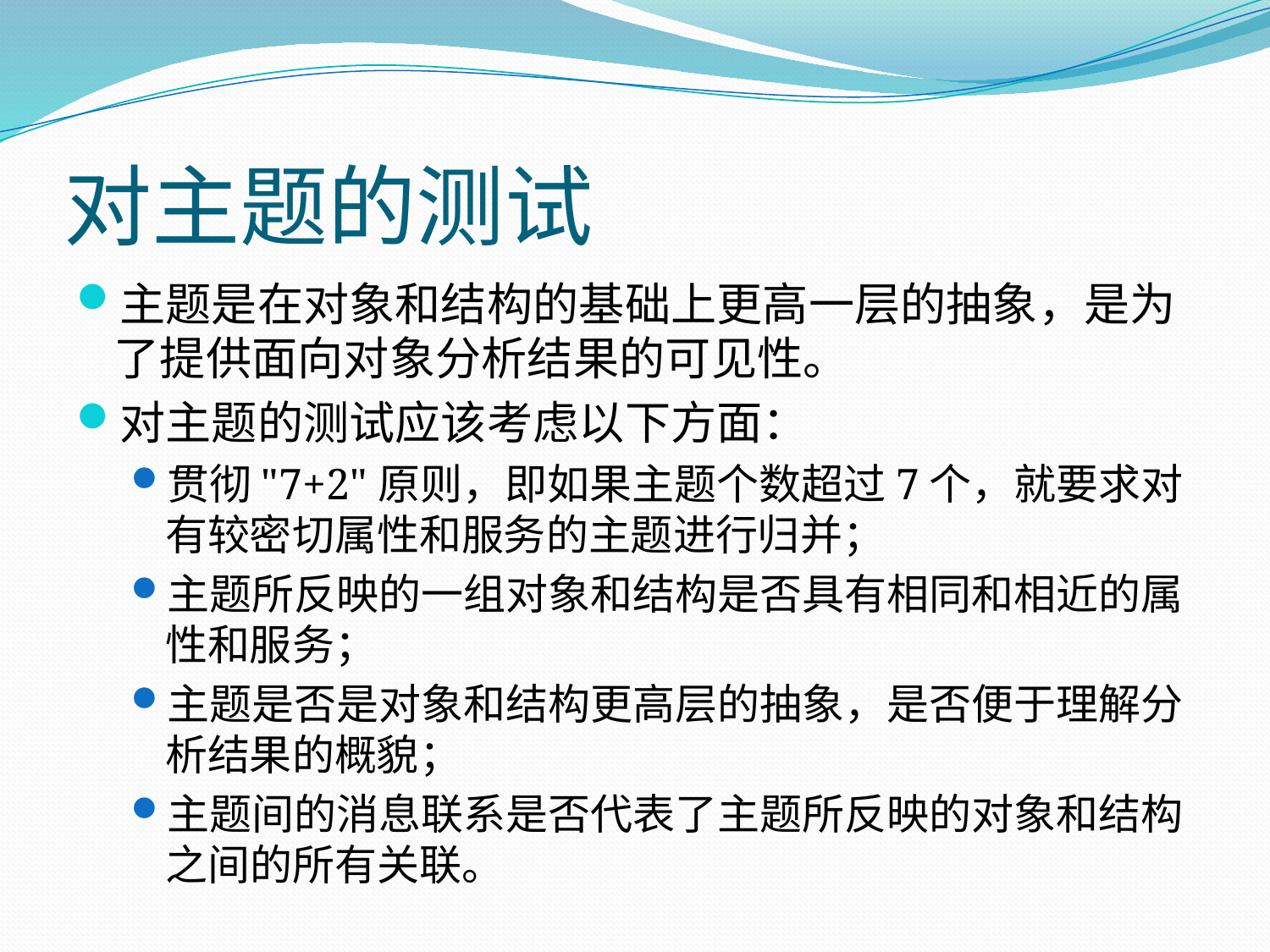

# 对主题的测试
主题是在对象和结构的基础上更高一层的抽象，是为了提供面向对象分析结果的可见性。
对主题的测试应该考虑以下方面：
贯彻"7+2"原则，即如果主题个数超过7个，就要求对有较密切属性和服务的主题进行归并；
主题所反映的一组对象和结构是否具有相同和相近的属性和服务；
主题是否是对象和结构更高层的抽象，是否便于理解分析结果的概貌；
主题间的消息联系是否代表了主题所反映的对象和结构之间的所有关联。